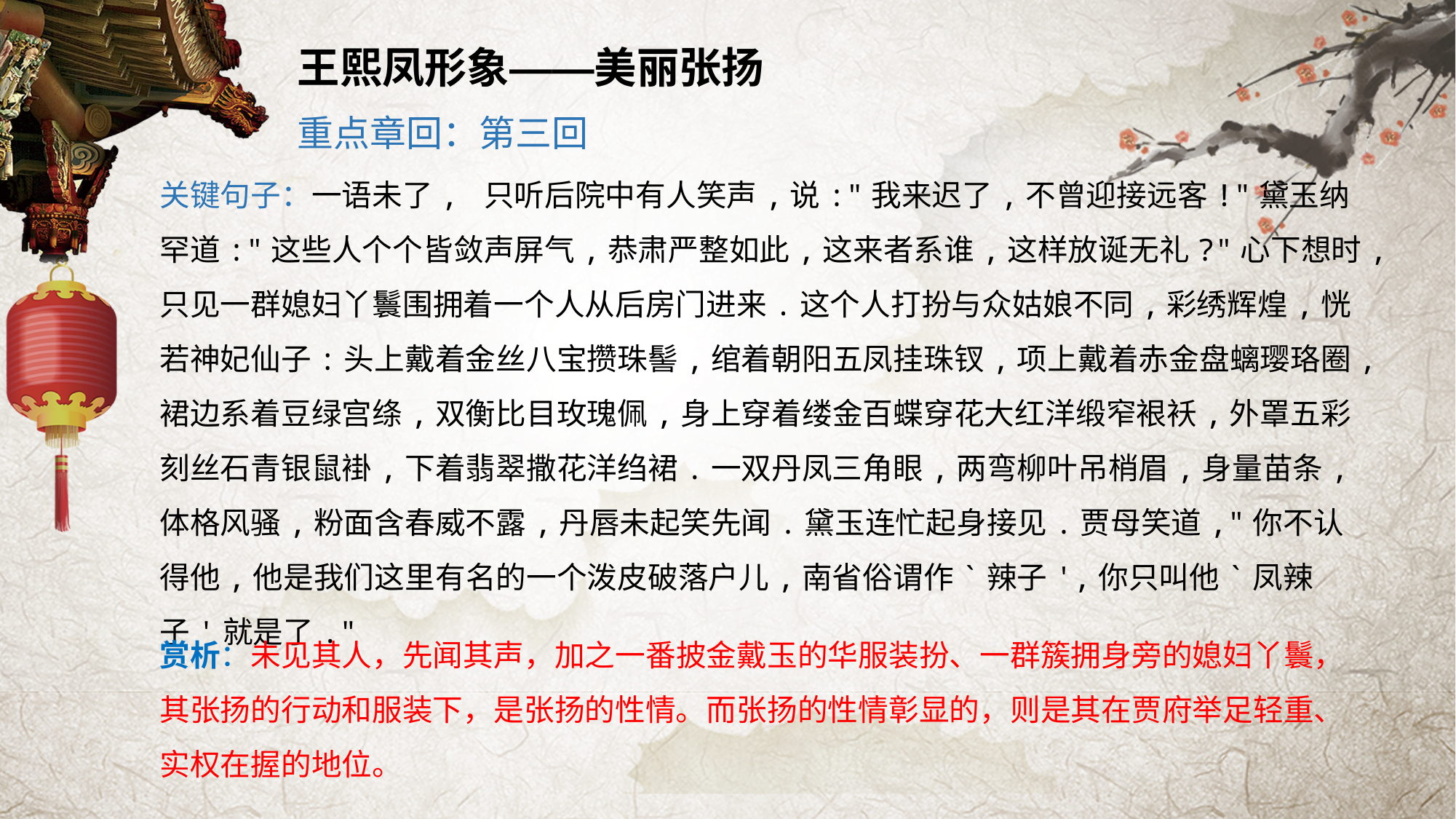

王熙凤形象——美丽张扬
重点章回：第三回
关键句子：一语未了, 只听后院中有人笑声,说:"我来迟了,不曾迎接远客!"黛玉纳罕道:"这些人个个皆敛声屏气,恭肃严整如此,这来者系谁,这样放诞无礼?"心下想时,只见一群媳妇丫鬟围拥着一个人从后房门进来.这个人打扮与众姑娘不同,彩绣辉煌,恍若神妃仙子:头上戴着金丝八宝攒珠髻,绾着朝阳五凤挂珠钗,项上戴着赤金盘螭璎珞圈,裙边系着豆绿宫绦,双衡比目玫瑰佩,身上穿着缕金百蝶穿花大红洋缎窄裉袄,外罩五彩刻丝石青银鼠褂,下着翡翠撒花洋绉裙.一双丹凤三角眼,两弯柳叶吊梢眉,身量苗条, 体格风骚,粉面含春威不露,丹唇未起笑先闻.黛玉连忙起身接见.贾母笑道,"你不认得他,他是我们这里有名的一个泼皮破落户儿,南省俗谓作`辣子',你只叫他`凤辣子'就是了."
赏析：未见其人，先闻其声，加之一番披金戴玉的华服装扮、一群簇拥身旁的媳妇丫鬟，其张扬的行动和服装下，是张扬的性情。而张扬的性情彰显的，则是其在贾府举足轻重、实权在握的地位。